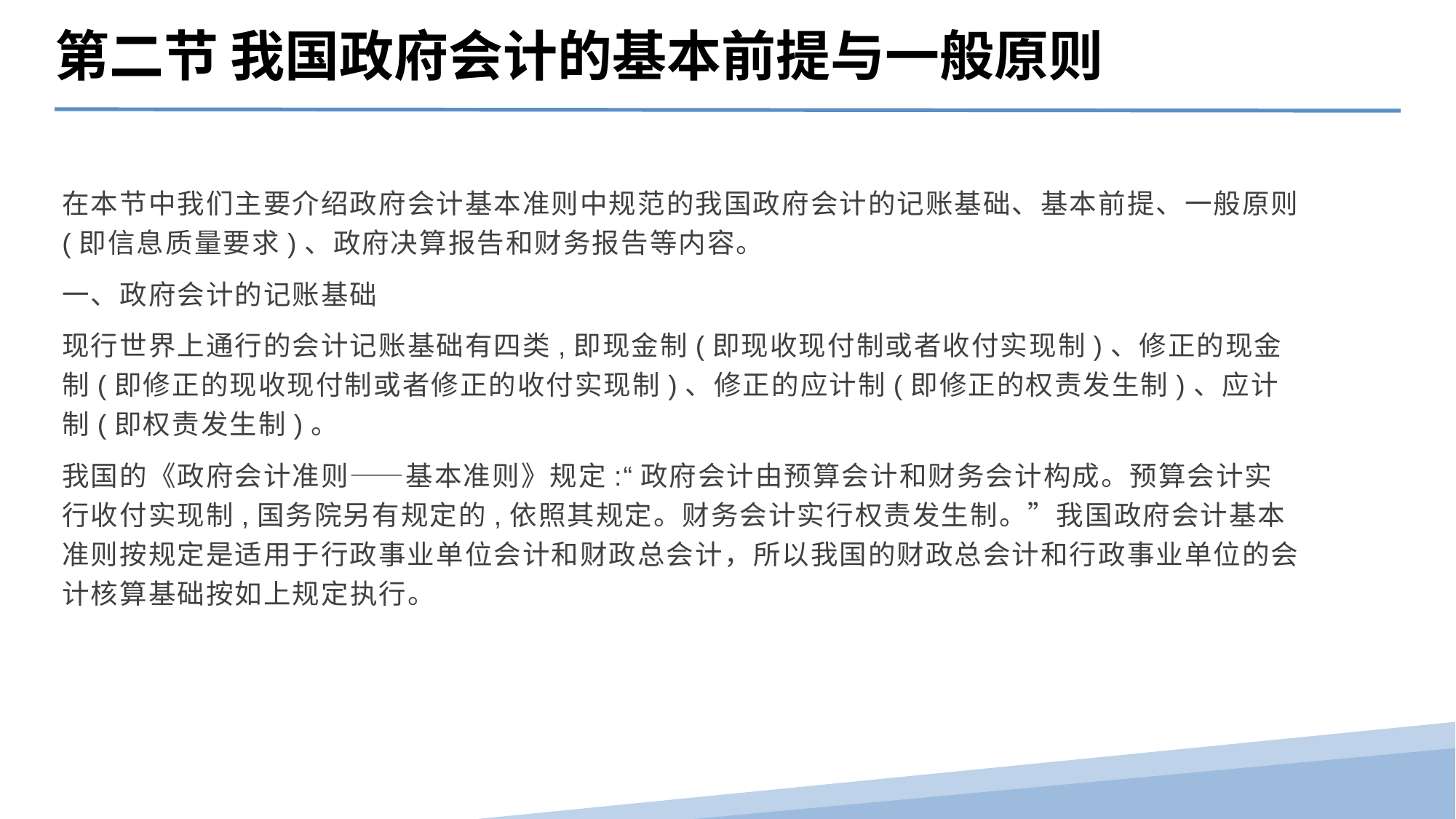

第二节 我国政府会计的基本前提与一般原则
在本节中我们主要介绍政府会计基本准则中规范的我国政府会计的记账基础、基本前提、一般原则(即信息质量要求)、政府决算报告和财务报告等内容。
一、政府会计的记账基础
现行世界上通行的会计记账基础有四类,即现金制(即现收现付制或者收付实现制)、修正的现金制(即修正的现收现付制或者修正的收付实现制)、修正的应计制(即修正的权责发生制)、应计制(即权责发生制)。
我国的《政府会计准则——基本准则》规定:“政府会计由预算会计和财务会计构成。预算会计实行收付实现制,国务院另有规定的,依照其规定。财务会计实行权责发生制。”我国政府会计基本准则按规定是适用于行政事业单位会计和财政总会计，所以我国的财政总会计和行政事业单位的会计核算基础按如上规定执行。